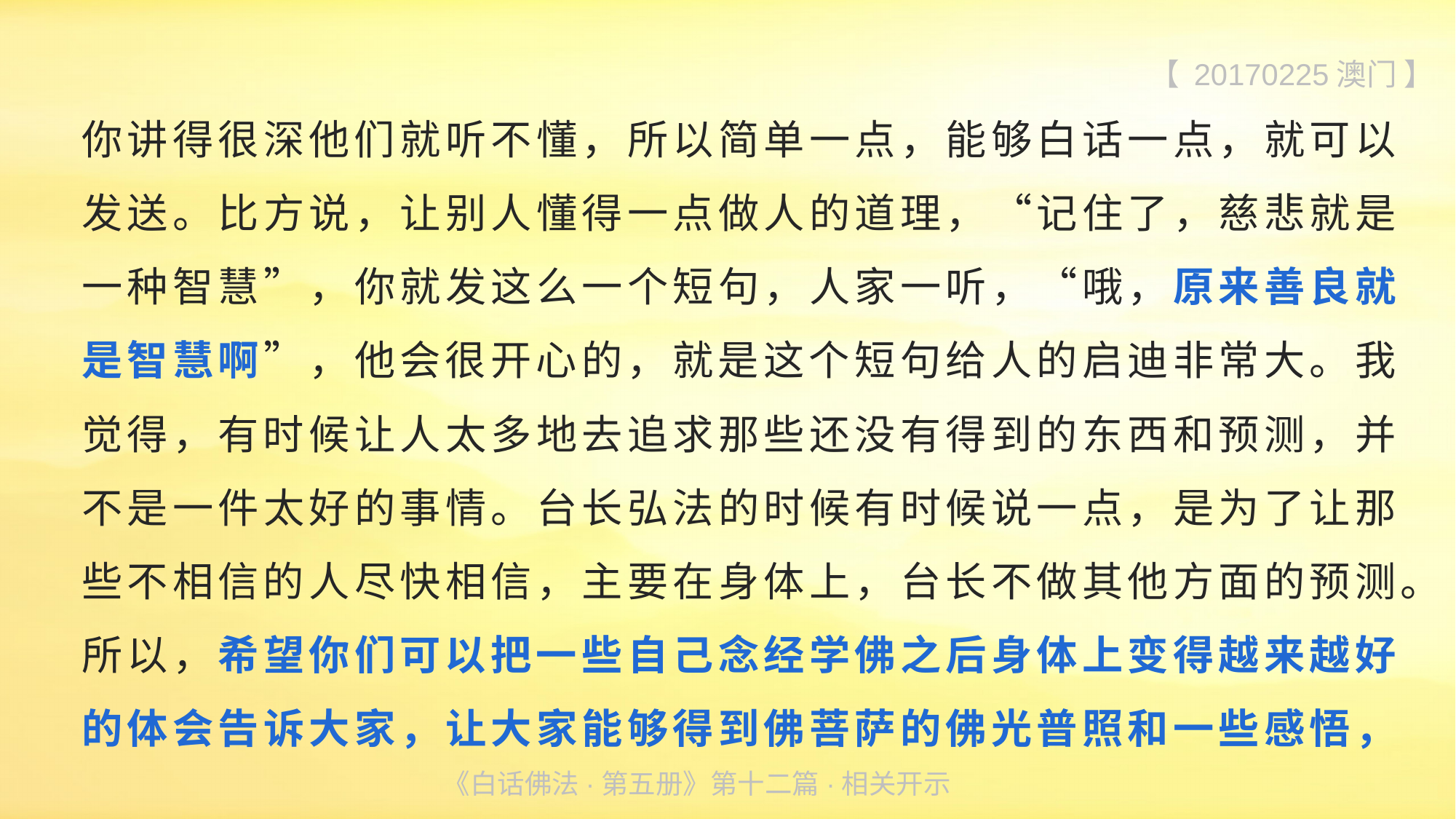

【 20170225澳门 】
你讲得很深他们就听不懂，所以简单一点，能够白话一点，就可以发送。比方说，让别人懂得一点做人的道理，“记住了，慈悲就是一种智慧”，你就发这么一个短句，人家一听，“哦，原来善良就是智慧啊”，他会很开心的，就是这个短句给人的启迪非常大。我觉得，有时候让人太多地去追求那些还没有得到的东西和预测，并不是一件太好的事情。台长弘法的时候有时候说一点，是为了让那些不相信的人尽快相信，主要在身体上，台长不做其他方面的预测。所以，希望你们可以把一些自己念经学佛之后身体上变得越来越好的体会告诉大家，让大家能够得到佛菩萨的佛光普照和一些感悟，
《白话佛法·第五册》第十二篇·相关开示